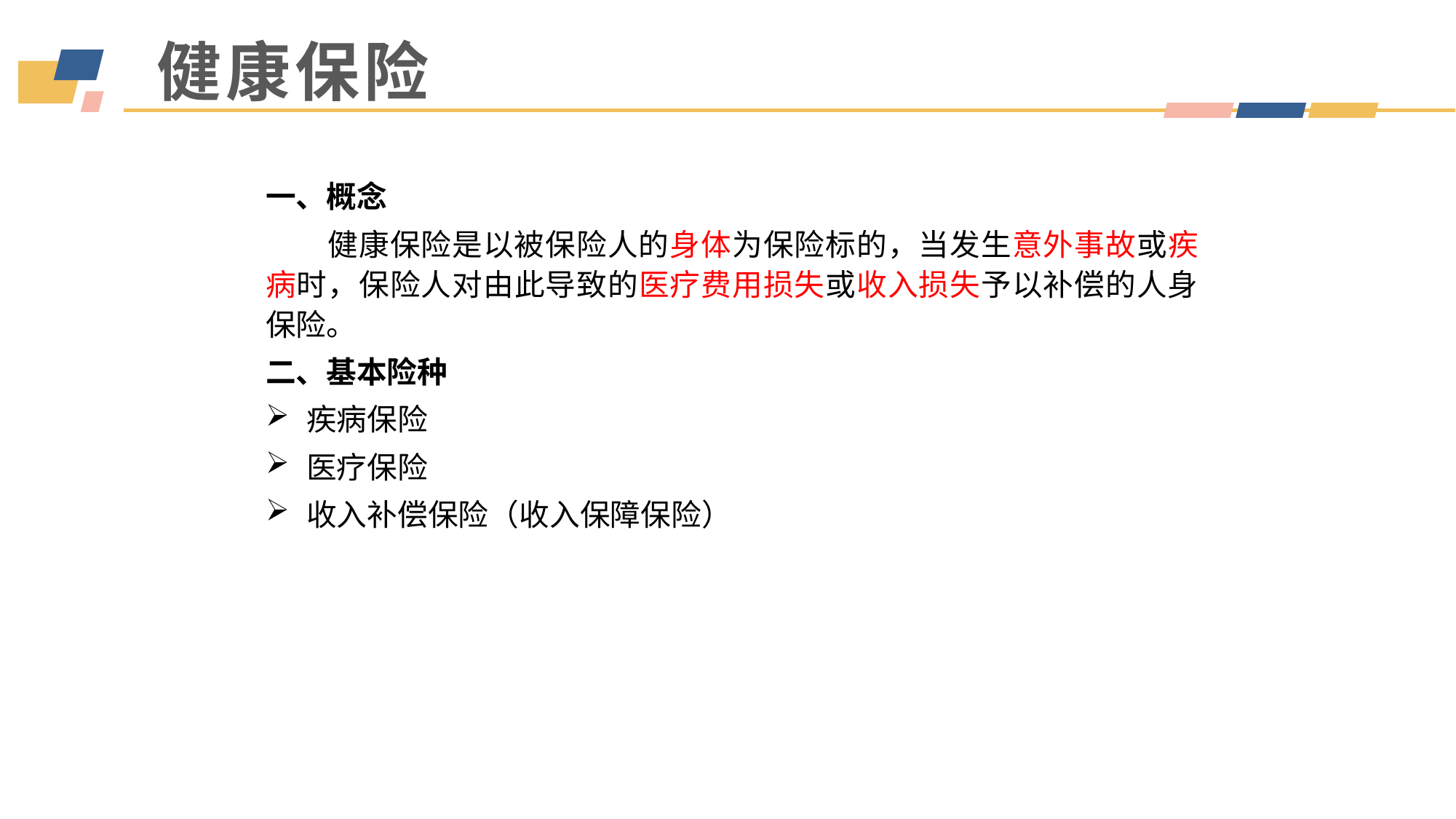

健康保险

一、概念
　　健康保险是以被保险人的身体为保险标的，当发生意外事故或疾病时，保险人对由此导致的医疗费用损失或收入损失予以补偿的人身保险。
二、基本险种
疾病保险
医疗保险
收入补偿保险（收入保障保险）